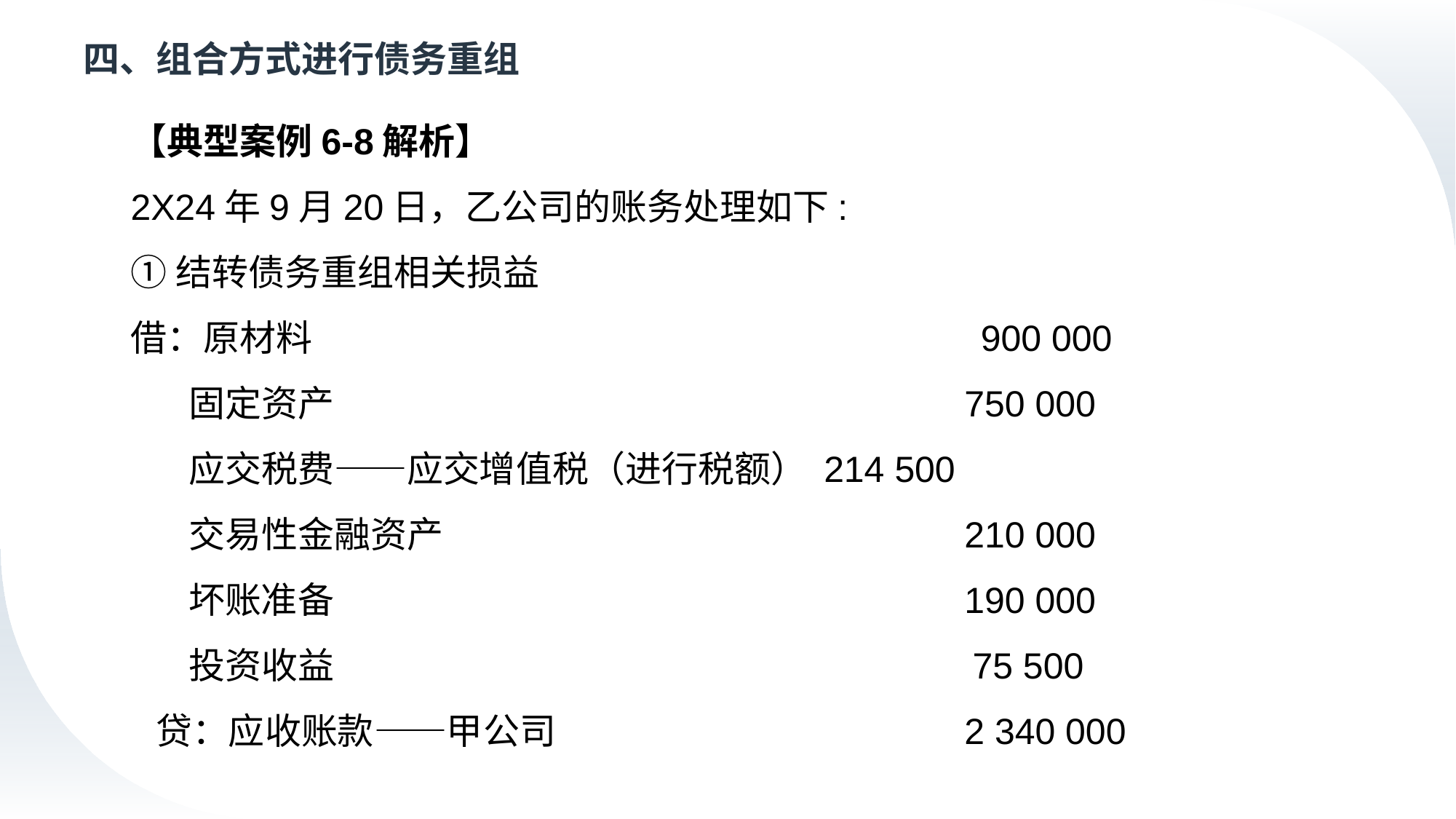

# 四、组合方式进行债务重组
【典型案例6-8解析】
2X24年9月20日，乙公司的账务处理如下:
①结转债务重组相关损益
借：原材料	  	   	   	   	   	     900 000
      固定资产	   	   	   	   	   	   750 000
      应交税费——应交增值税（进行税额） 214 500
      交易性金融资产	   	   	   	   	   210 000
      坏账准备	   	   	   	   	   	   190 000
      投资收益	   	   	   	   	   	    75 500
  贷：应收账款——甲公司		   	   	   2 340 000